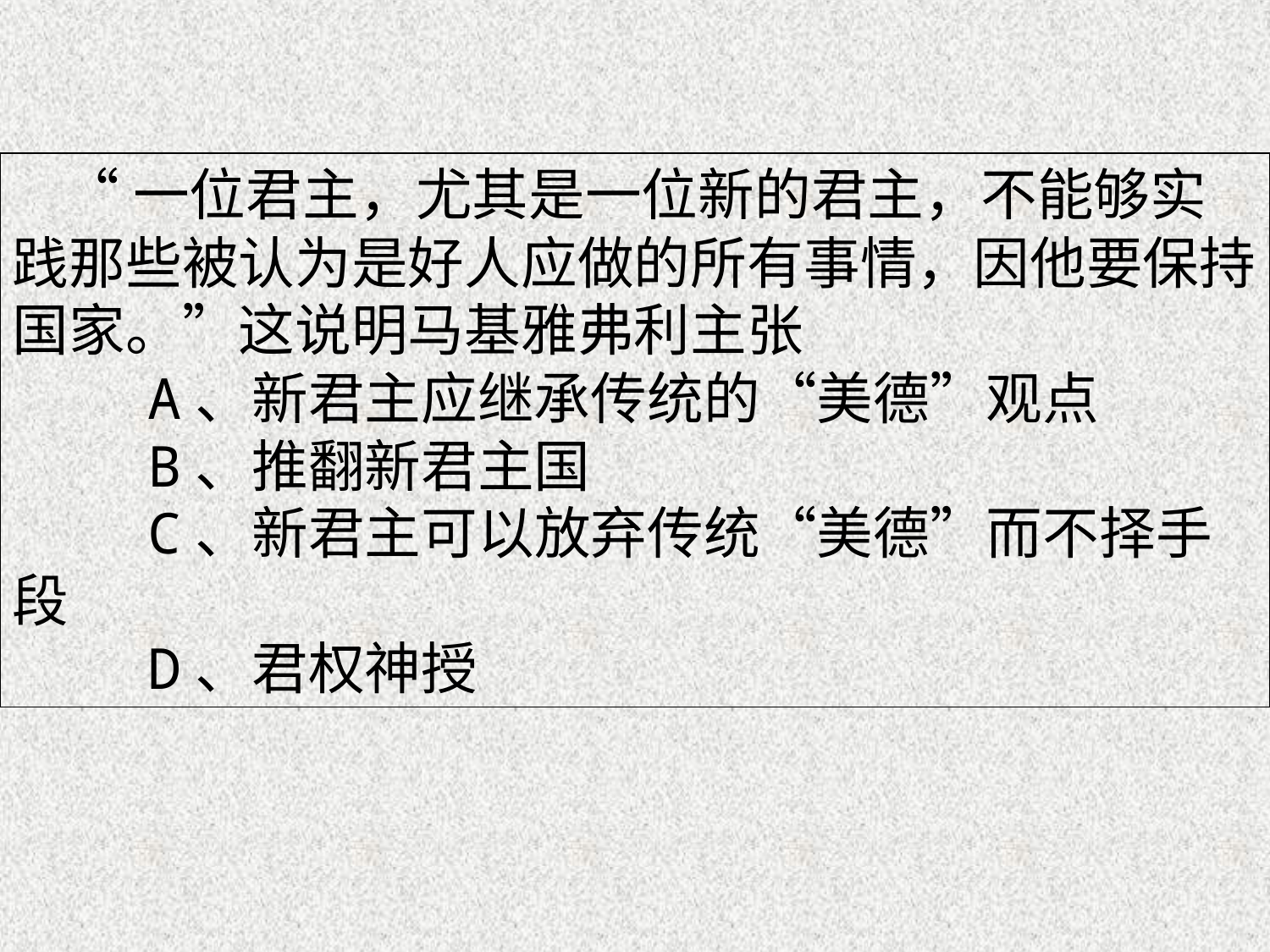

“一位君主，尤其是一位新的君主，不能够实践那些被认为是好人应做的所有事情，因他要保持国家。”这说明马基雅弗利主张
    A、新君主应继承传统的“美德”观点
    B、推翻新君主国
    C、新君主可以放弃传统“美德”而不择手段
    D、君权神授